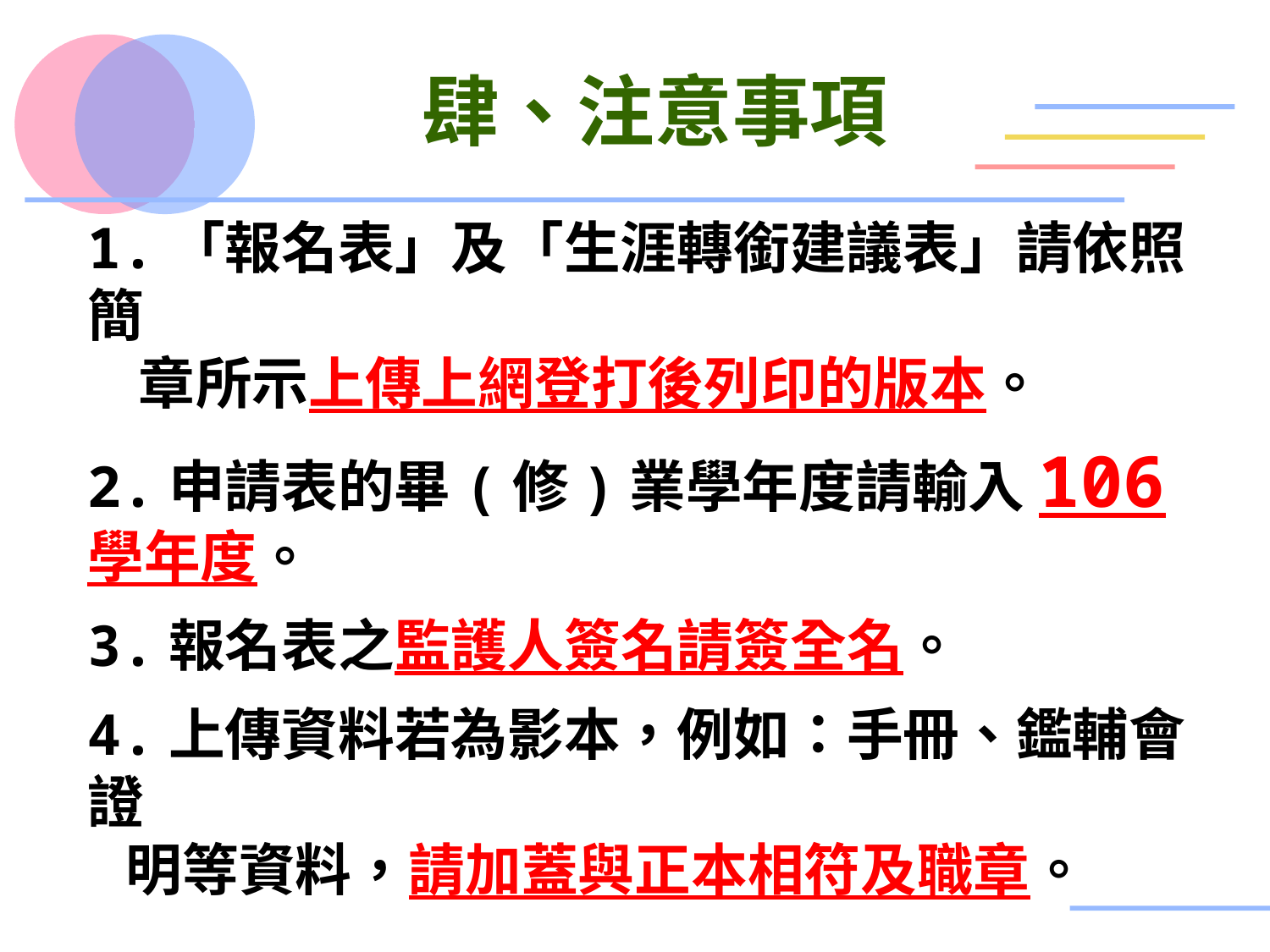

肆、注意事項

1.「報名表」及「生涯轉銜建議表」請依照簡
    章所示上傳上網登打後列印的版本。
2.申請表的畢(修)業學年度請輸入106學年度。
3.報名表之監護人簽名請簽全名。
4.上傳資料若為影本，例如：手冊、鑑輔會證
   明等資料，請加蓋與正本相符及職章。